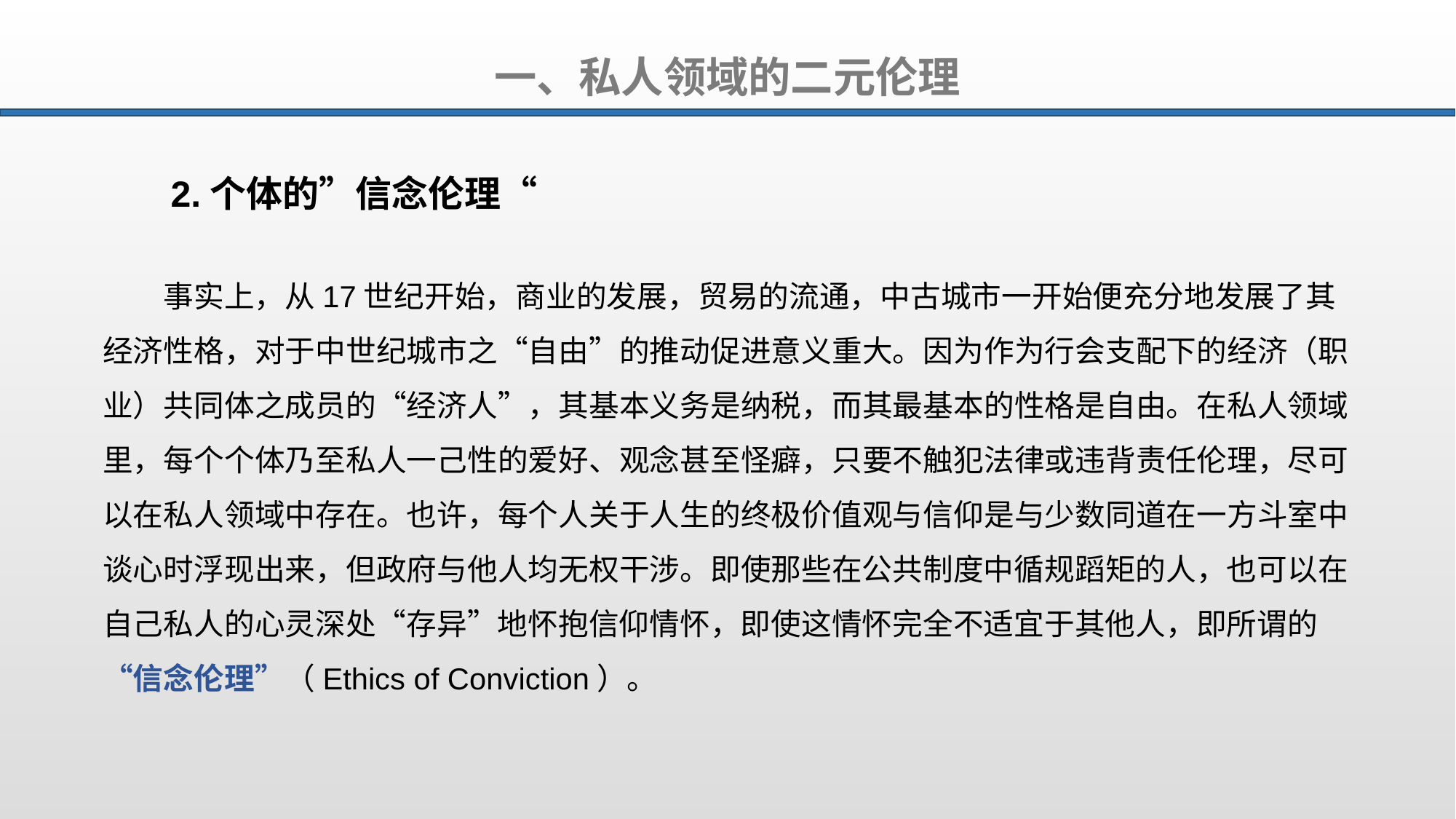

一、私人领域的二元伦理

2.个体的”信念伦理“
事实上，从17世纪开始，商业的发展，贸易的流通，中古城市一开始便充分地发展了其经济性格，对于中世纪城市之“自由”的推动促进意义重大。因为作为行会支配下的经济（职业）共同体之成员的“经济人”，其基本义务是纳税，而其最基本的性格是自由。在私人领域里，每个个体乃至私人一己性的爱好、观念甚至怪癖，只要不触犯法律或违背责任伦理，尽可以在私人领域中存在。也许，每个人关于人生的终极价值观与信仰是与少数同道在一方斗室中谈心时浮现出来，但政府与他人均无权干涉。即使那些在公共制度中循规蹈矩的人，也可以在自己私人的心灵深处“存异”地怀抱信仰情怀，即使这情怀完全不适宜于其他人，即所谓的“信念伦理”（Ethics of Conviction）。